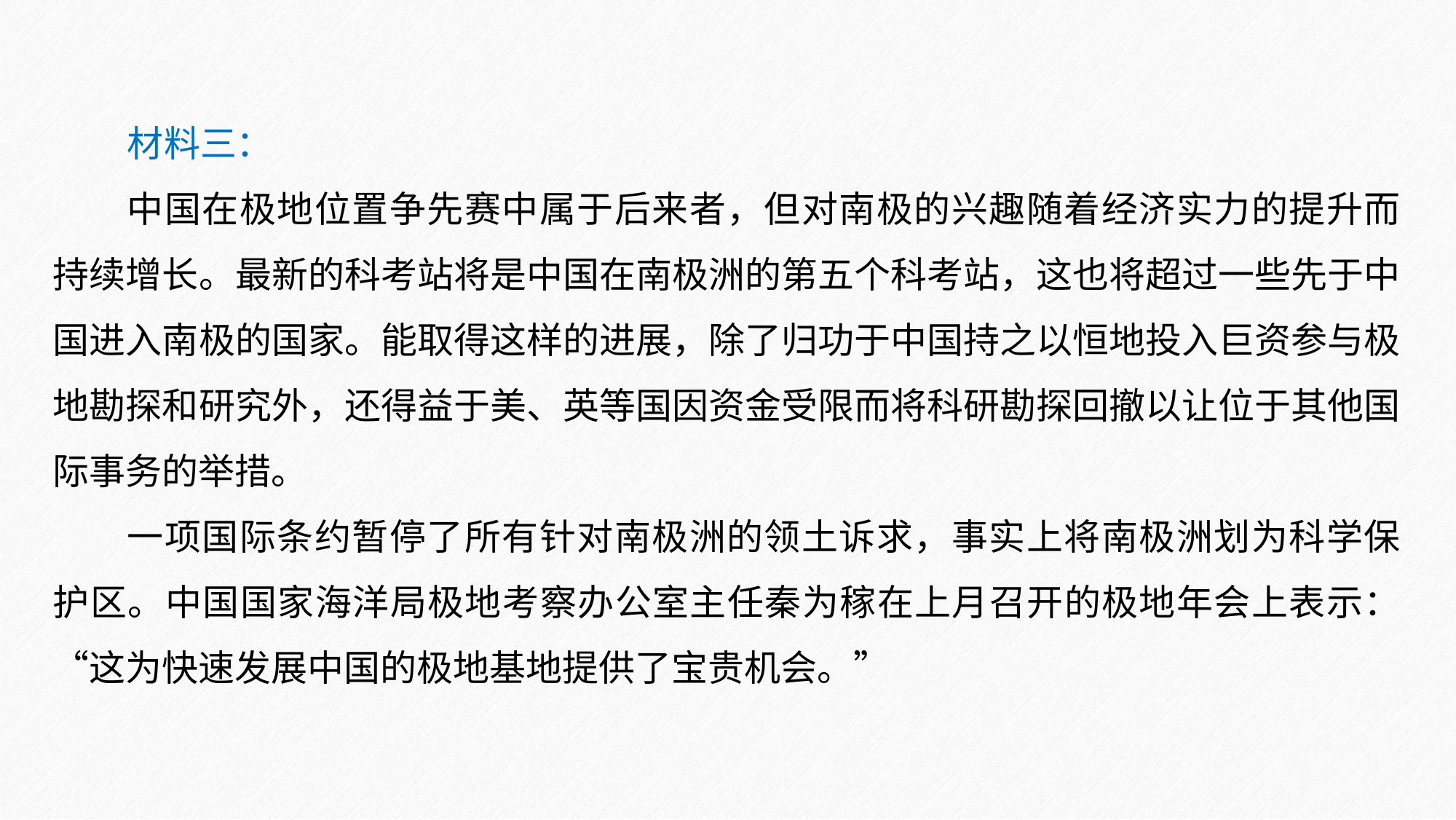

材料三：
中国在极地位置争先赛中属于后来者，但对南极的兴趣随着经济实力的提升而持续增长。最新的科考站将是中国在南极洲的第五个科考站，这也将超过一些先于中国进入南极的国家。能取得这样的进展，除了归功于中国持之以恒地投入巨资参与极地勘探和研究外，还得益于美、英等国因资金受限而将科研勘探回撤以让位于其他国际事务的举措。
一项国际条约暂停了所有针对南极洲的领土诉求，事实上将南极洲划为科学保护区。中国国家海洋局极地考察办公室主任秦为稼在上月召开的极地年会上表示：“这为快速发展中国的极地基地提供了宝贵机会。”